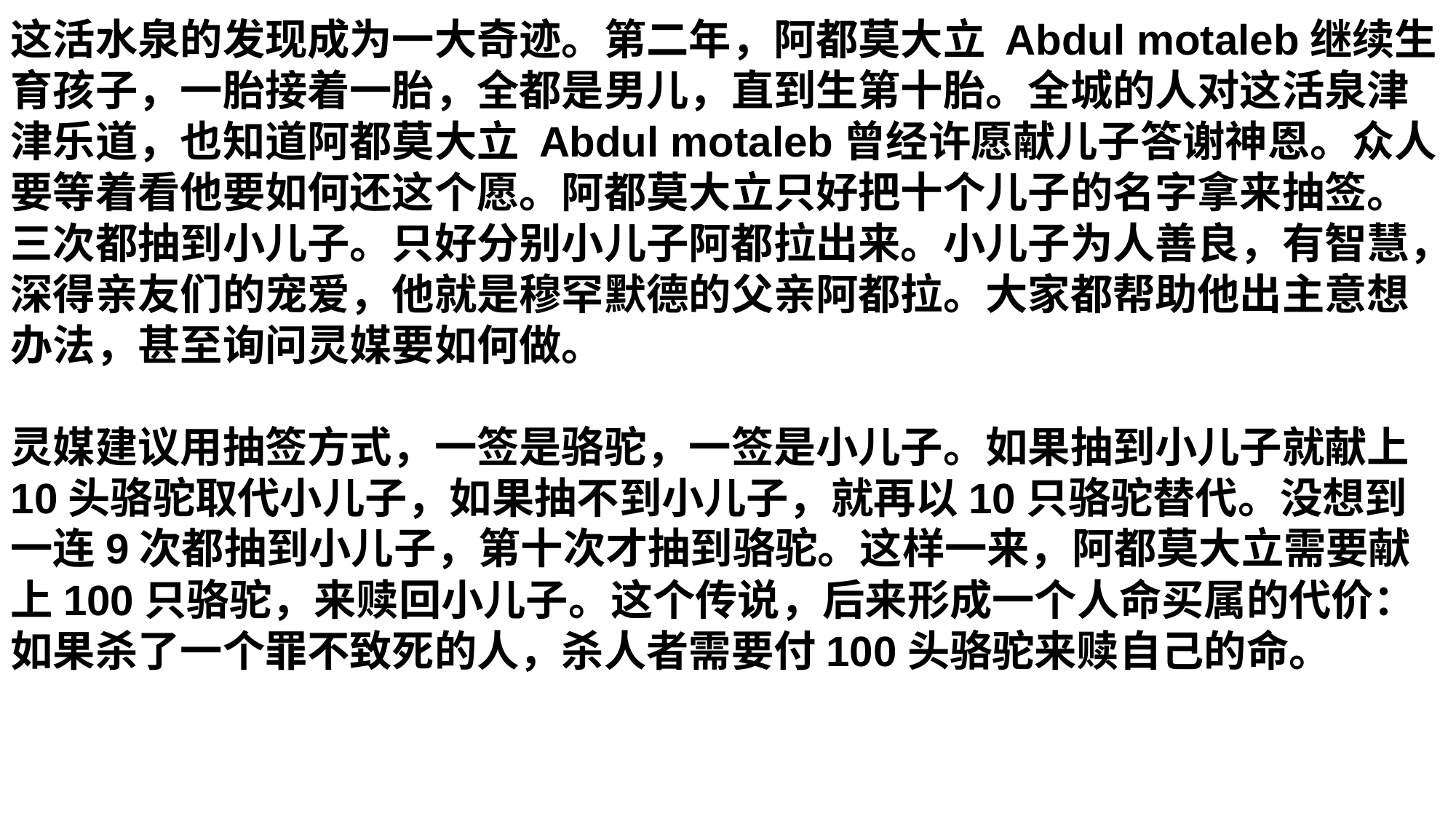

这活水泉的发现成为一大奇迹。第二年，阿都莫大立 Abdul motaleb继续生育孩子，一胎接着一胎，全都是男儿，直到生第十胎。全城的人对这活泉津津乐道，也知道阿都莫大立 Abdul motaleb曾经许愿献儿子答谢神恩。众人要等着看他要如何还这个愿。阿都莫大立只好把十个儿子的名字拿来抽签。三次都抽到小儿子。只好分别小儿子阿都拉出来。小儿子为人善良，有智慧，深得亲友们的宠爱，他就是穆罕默德的父亲阿都拉。大家都帮助他出主意想办法，甚至询问灵媒要如何做。

灵媒建议用抽签方式，一签是骆驼，一签是小儿子。如果抽到小儿子就献上10头骆驼取代小儿子，如果抽不到小儿子，就再以10只骆驼替代。没想到一连9次都抽到小儿子，第十次才抽到骆驼。这样一来，阿都莫大立需要献上100只骆驼，来赎回小儿子。这个传说，后来形成一个人命买属的代价：如果杀了一个罪不致死的人，杀人者需要付100头骆驼来赎自己的命。